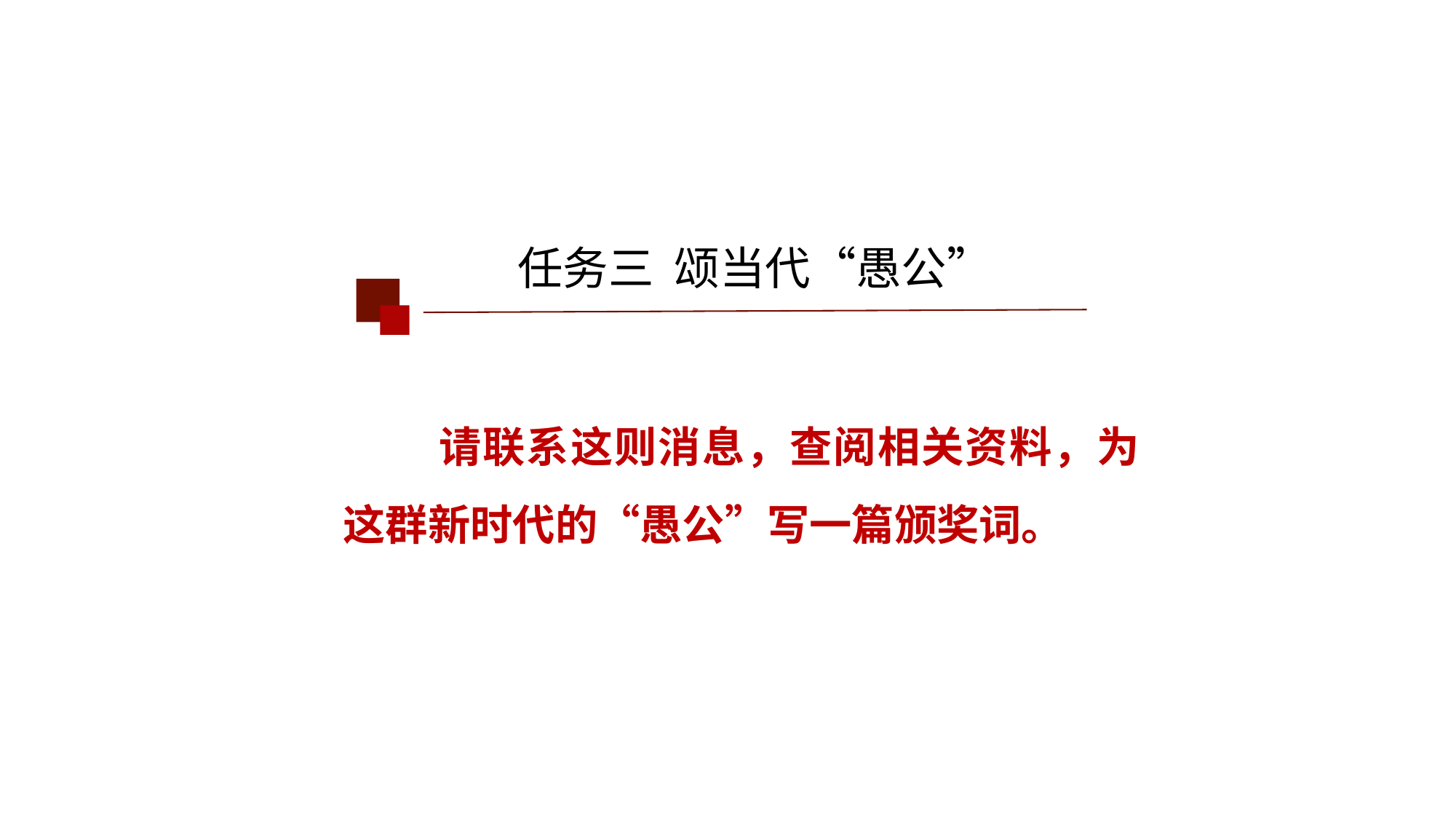

任务三  颂当代“愚公”

      请联系这则消息，查阅相关资料，为这群新时代的“愚公”写一篇颁奖词。